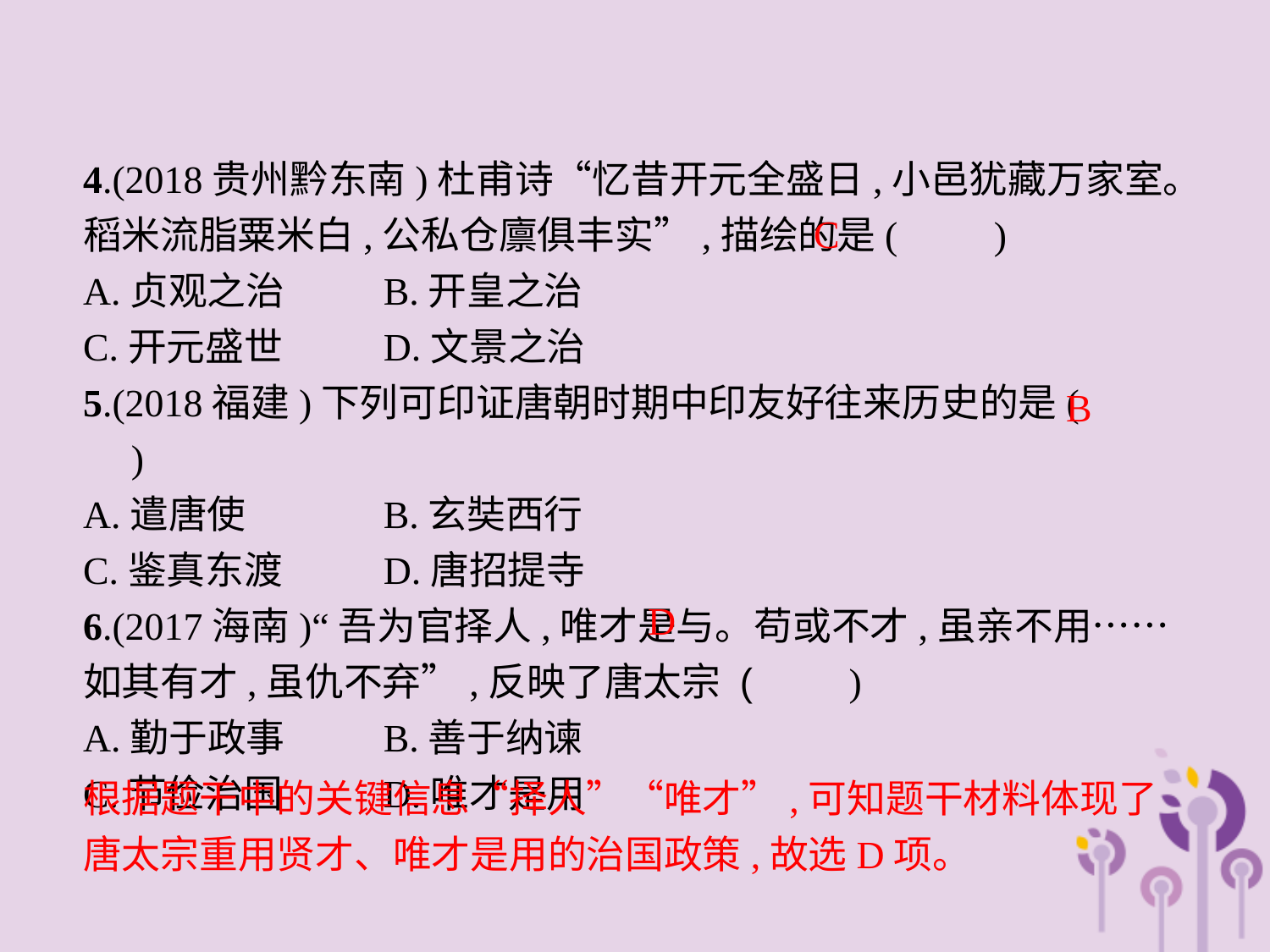

4.(2018贵州黔东南)杜甫诗“忆昔开元全盛日,小邑犹藏万家室。稻米流脂粟米白,公私仓廪俱丰实”,描绘的是(　　)
A.贞观之治	B.开皇之治
C.开元盛世	D.文景之治
5.(2018福建)下列可印证唐朝时期中印友好往来历史的是(　　)
A.遣唐使		B.玄奘西行
C.鉴真东渡	D.唐招提寺
6.(2017海南)“吾为官择人,唯才是与。苟或不才,虽亲不用……如其有才,虽仇不弃”,反映了唐太宗 (　　)
A.勤于政事	B.善于纳谏
C.节俭治国	D.唯才是用
C
B
D
根据题干中的关键信息“择人”“唯才”,可知题干材料体现了唐太宗重用贤才、唯才是用的治国政策,故选D项。